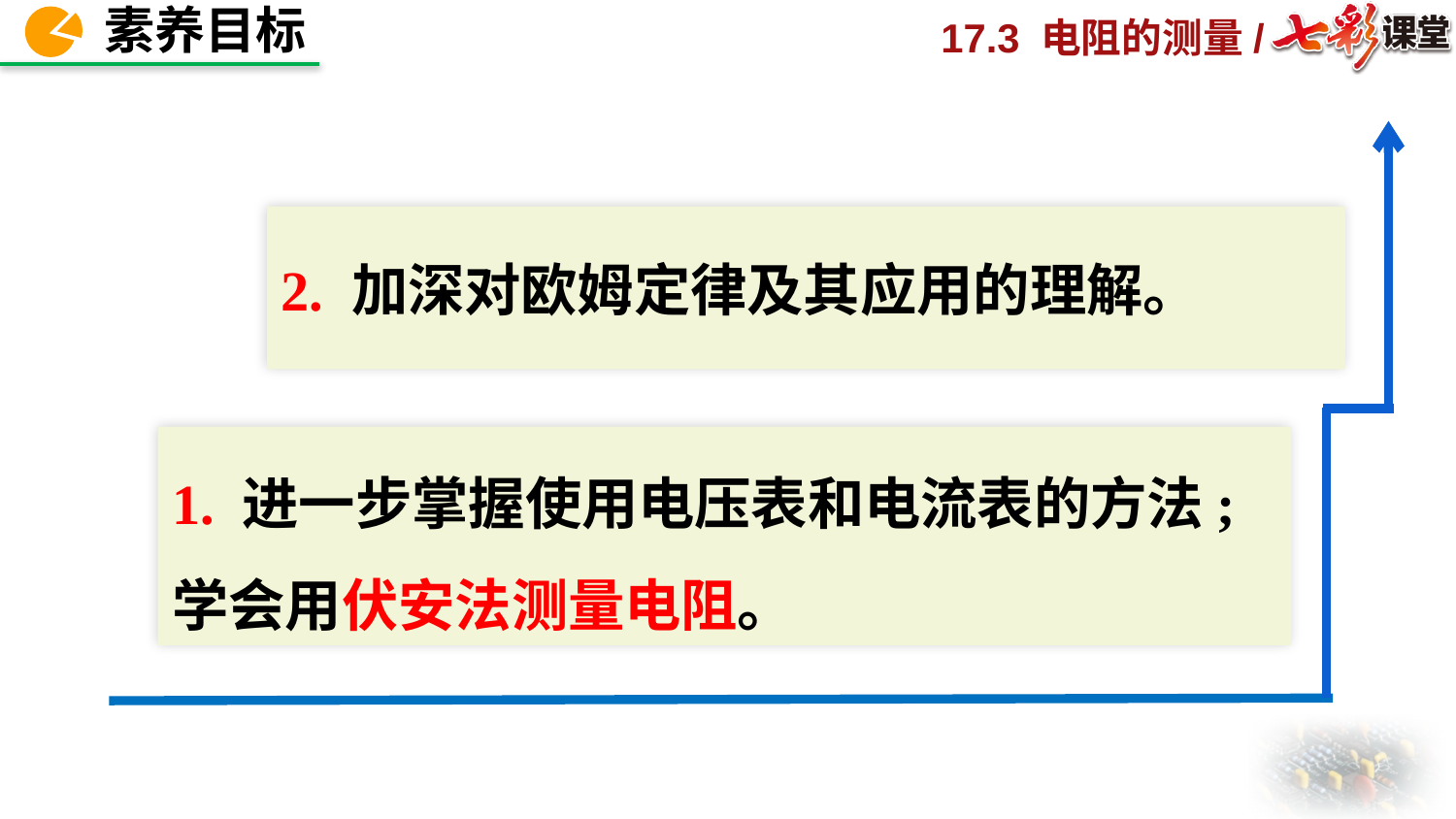

2. 加深对欧姆定律及其应用的理解。
1. 进一步掌握使用电压表和电流表的方法;学会用伏安法测量电阻。